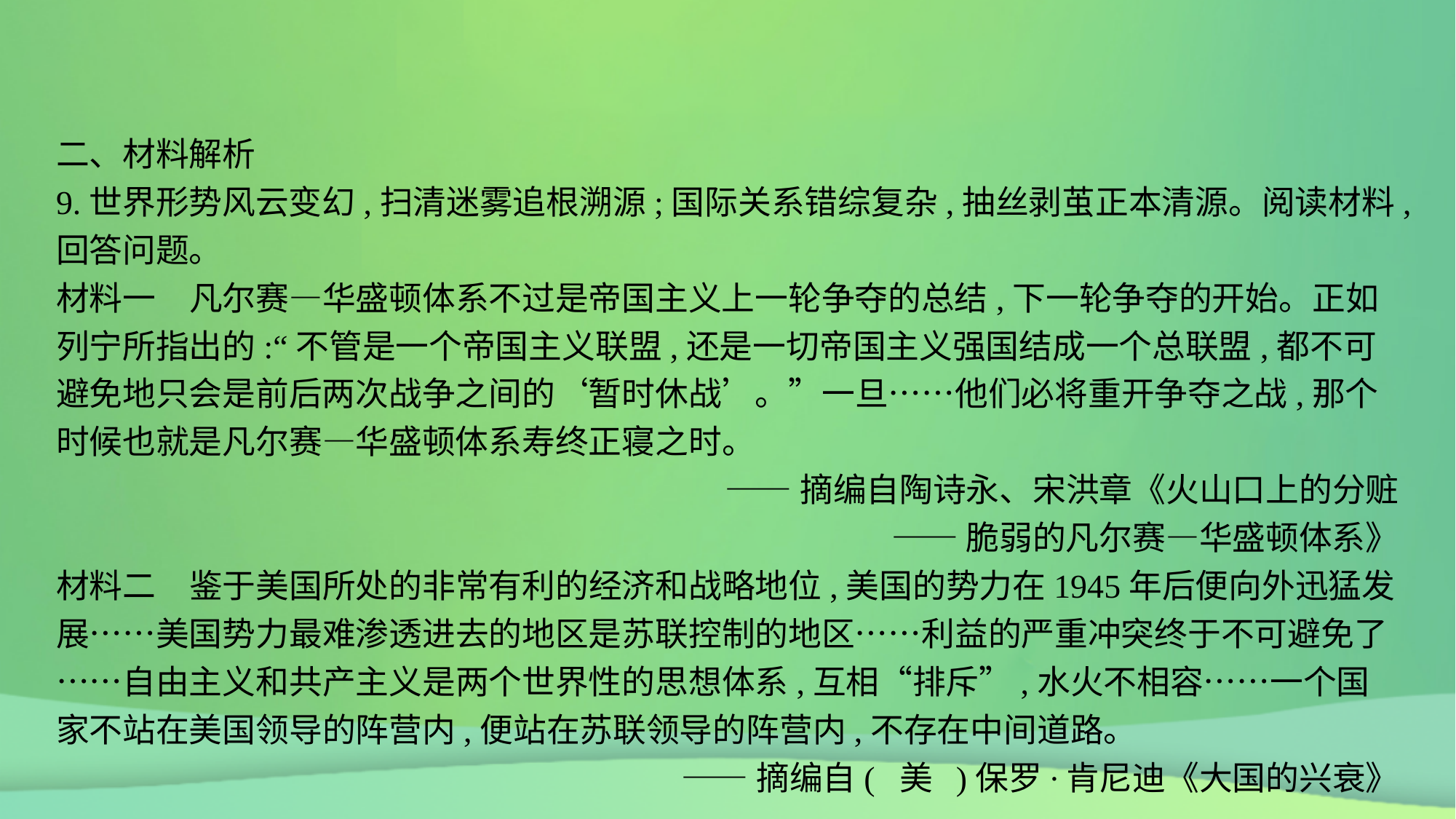

二、材料解析
9.世界形势风云变幻,扫清迷雾追根溯源;国际关系错综复杂,抽丝剥茧正本清源。阅读材料,回答问题。
材料一　凡尔赛—华盛顿体系不过是帝国主义上一轮争夺的总结,下一轮争夺的开始。正如列宁所指出的:“不管是一个帝国主义联盟,还是一切帝国主义强国结成一个总联盟,都不可避免地只会是前后两次战争之间的‘暂时休战’。”一旦……他们必将重开争夺之战,那个时候也就是凡尔赛—华盛顿体系寿终正寝之时。
——摘编自陶诗永、宋洪章《火山口上的分赃
——脆弱的凡尔赛—华盛顿体系》
材料二　鉴于美国所处的非常有利的经济和战略地位,美国的势力在1945年后便向外迅猛发展……美国势力最难渗透进去的地区是苏联控制的地区……利益的严重冲突终于不可避免了……自由主义和共产主义是两个世界性的思想体系,互相“排斥”,水火不相容……一个国家不站在美国领导的阵营内,便站在苏联领导的阵营内,不存在中间道路。
——摘编自(  美  )保罗·肯尼迪《大国的兴衰》